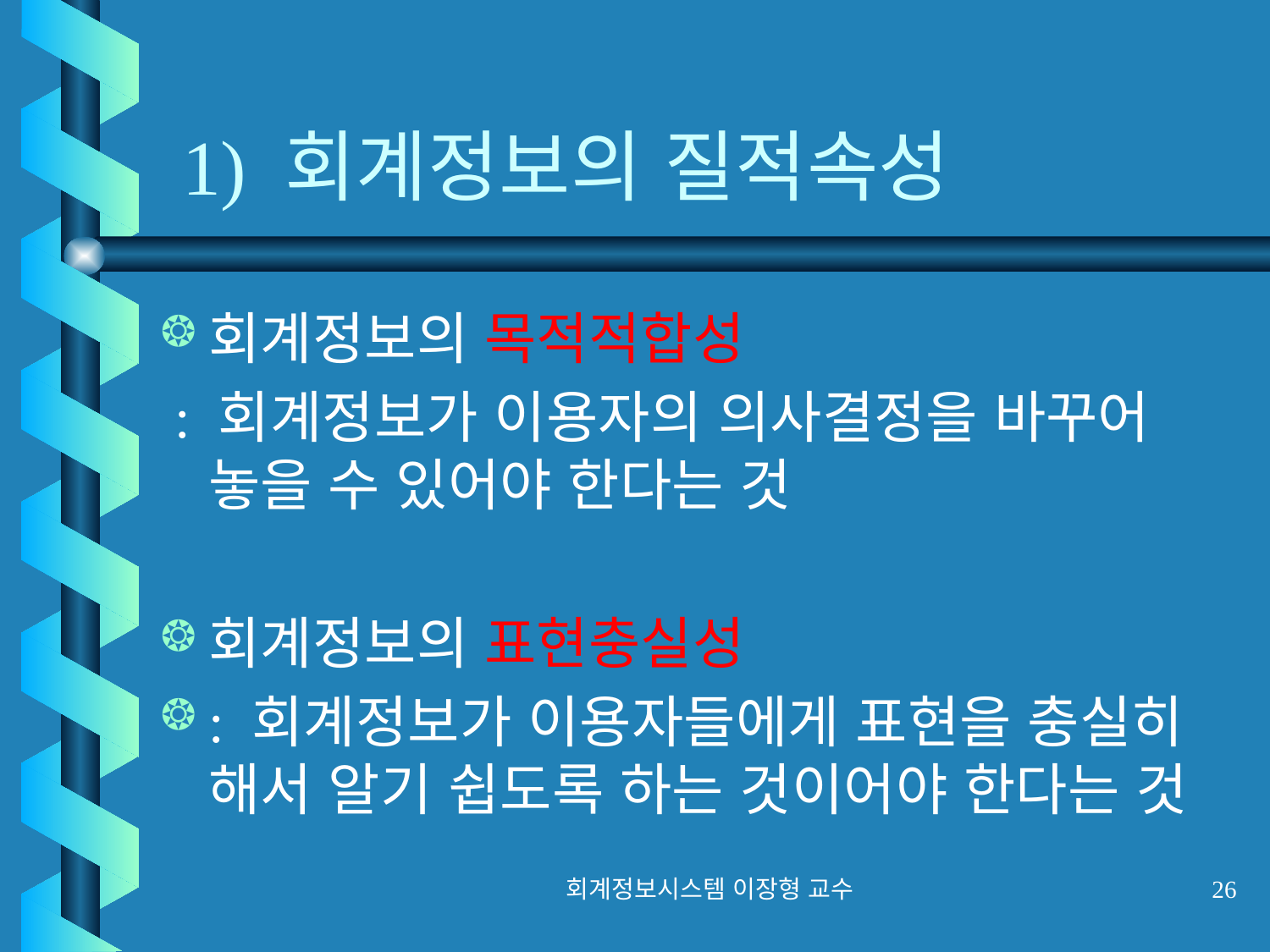

# 1) 회계정보의 질적속성
회계정보의 목적적합성
 : 회계정보가 이용자의 의사결정을 바꾸어 놓을 수 있어야 한다는 것

회계정보의 표현충실성
: 회계정보가 이용자들에게 표현을 충실히 해서 알기 쉽도록 하는 것이어야 한다는 것

회계정보시스템 이장형 교수
26